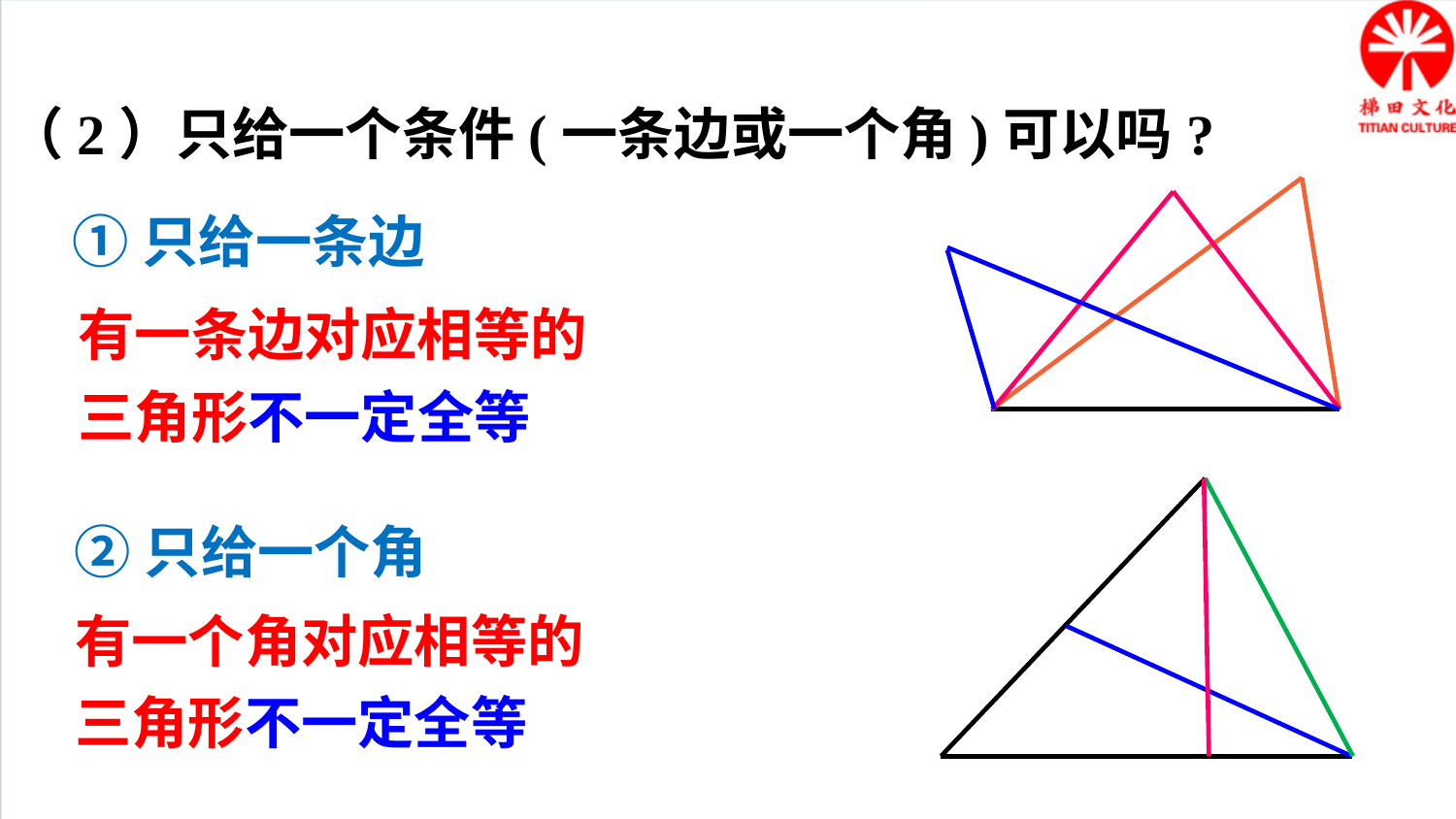

（2）只给一个条件(一条边或一个角)可以吗?
①只给一条边
有一条边对应相等的三角形不一定全等
②只给一个角
有一个角对应相等的三角形不一定全等